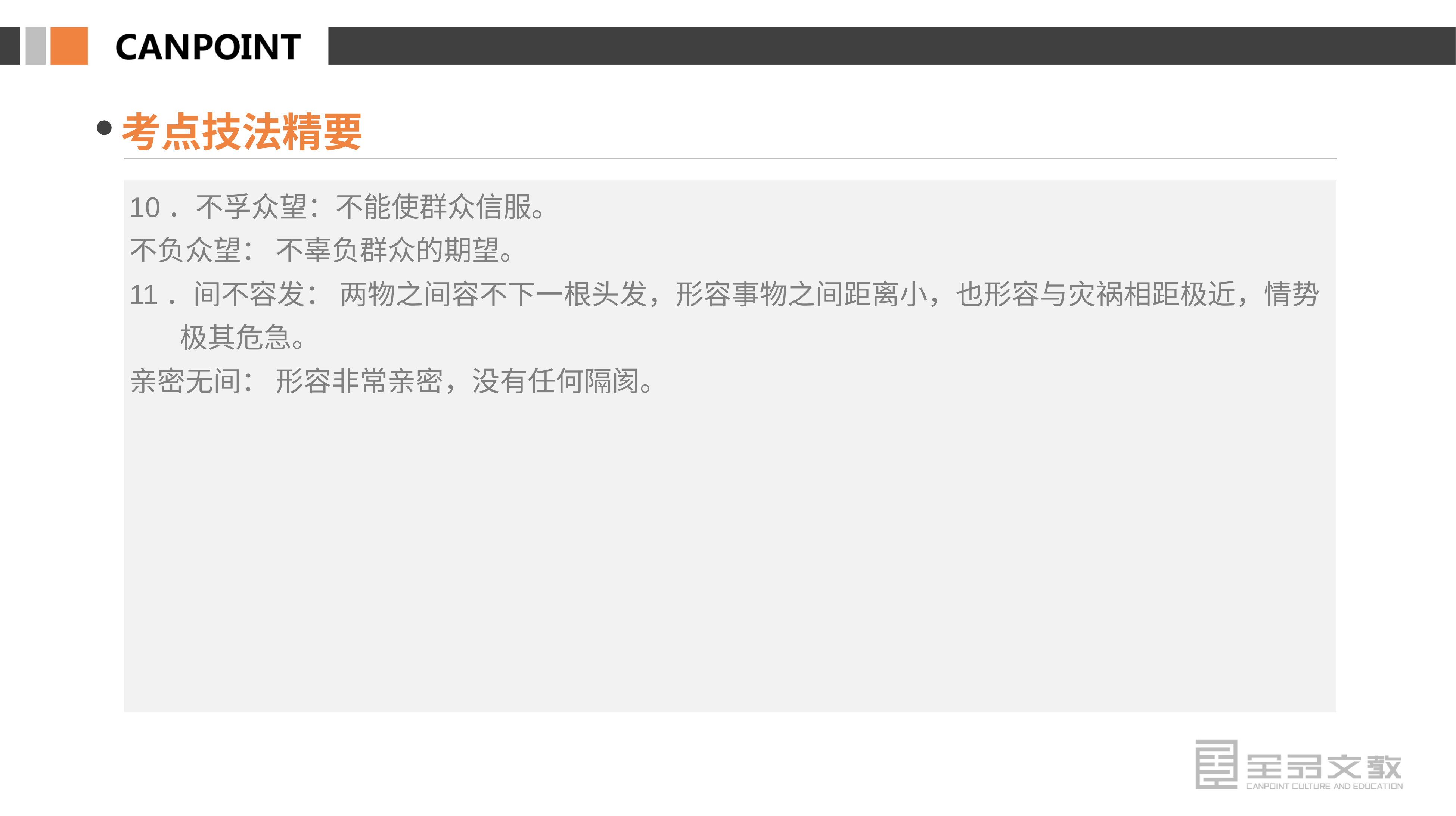

考点技法精要

10．不孚众望：不能使群众信服。
不负众望： 不辜负群众的期望。
11．间不容发： 两物之间容不下一根头发，形容事物之间距离小，也形容与灾祸相距极近，情势极其危急。
亲密无间： 形容非常亲密，没有任何隔阂。